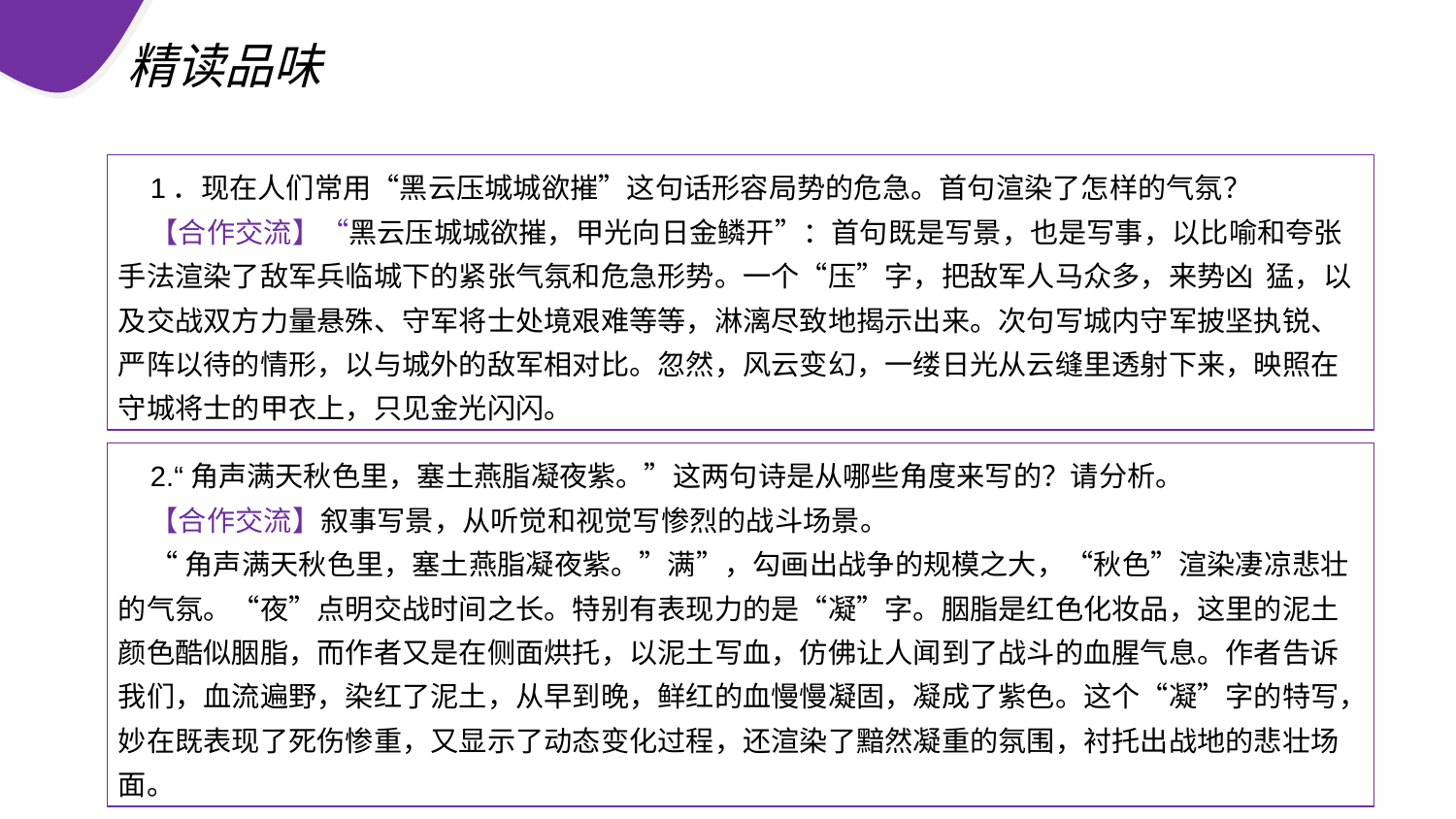

精读品味
1．现在人们常用“黑云压城城欲摧”这句话形容局势的危急。首句渲染了怎样的气氛？
【合作交流】“黑云压城城欲摧，甲光向日金鳞开”：首句既是写景，也是写事，以比喻和夸张手法渲染了敌军兵临城下的紧张气氛和危急形势。一个“压”字，把敌军人马众多，来势凶  猛，以及交战双方力量悬殊、守军将士处境艰难等等，淋漓尽致地揭示出来。次句写城内守军披坚执锐、严阵以待的情形，以与城外的敌军相对比。忽然，风云变幻，一缕日光从云缝里透射下来，映照在守城将士的甲衣上，只见金光闪闪。
2.“角声满天秋色里，塞土燕脂凝夜紫。”这两句诗是从哪些角度来写的？请分析。
【合作交流】叙事写景，从听觉和视觉写惨烈的战斗场景。
“角声满天秋色里，塞土燕脂凝夜紫。”满”，勾画出战争的规模之大，“秋色”渲染凄凉悲壮的气氛。“夜”点明交战时间之长。特别有表现力的是“凝”字。胭脂是红色化妆品，这里的泥土颜色酷似胭脂，而作者又是在侧面烘托，以泥土写血，仿佛让人闻到了战斗的血腥气息。作者告诉我们，血流遍野，染红了泥土，从早到晚，鲜红的血慢慢凝固，凝成了紫色。这个“凝”字的特写，妙在既表现了死伤惨重，又显示了动态变化过程，还渲染了黯然凝重的氛围，衬托出战地的悲壮场面。